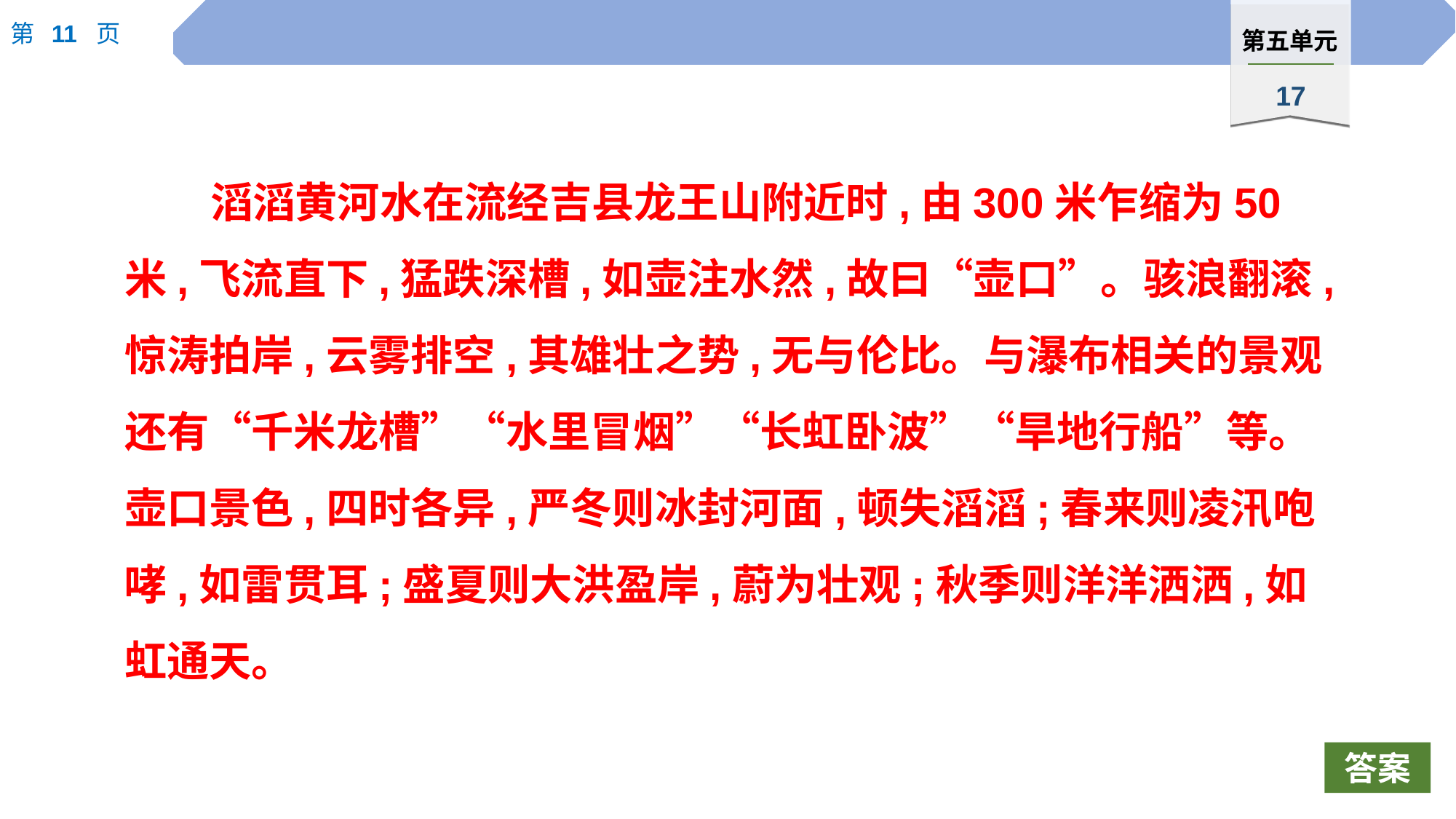

滔滔黄河水在流经吉县龙王山附近时,由300米乍缩为50米,飞流直下,猛跌深槽,如壶注水然,故曰“壶口”。骇浪翻滚,惊涛拍岸,云雾排空,其雄壮之势,无与伦比。与瀑布相关的景观还有“千米龙槽”“水里冒烟”“长虹卧波”“旱地行船”等。壶口景色,四时各异,严冬则冰封河面,顿失滔滔;春来则凌汛咆哮,如雷贯耳;盛夏则大洪盈岸,蔚为壮观;秋季则洋洋洒洒,如虹通天。
答案